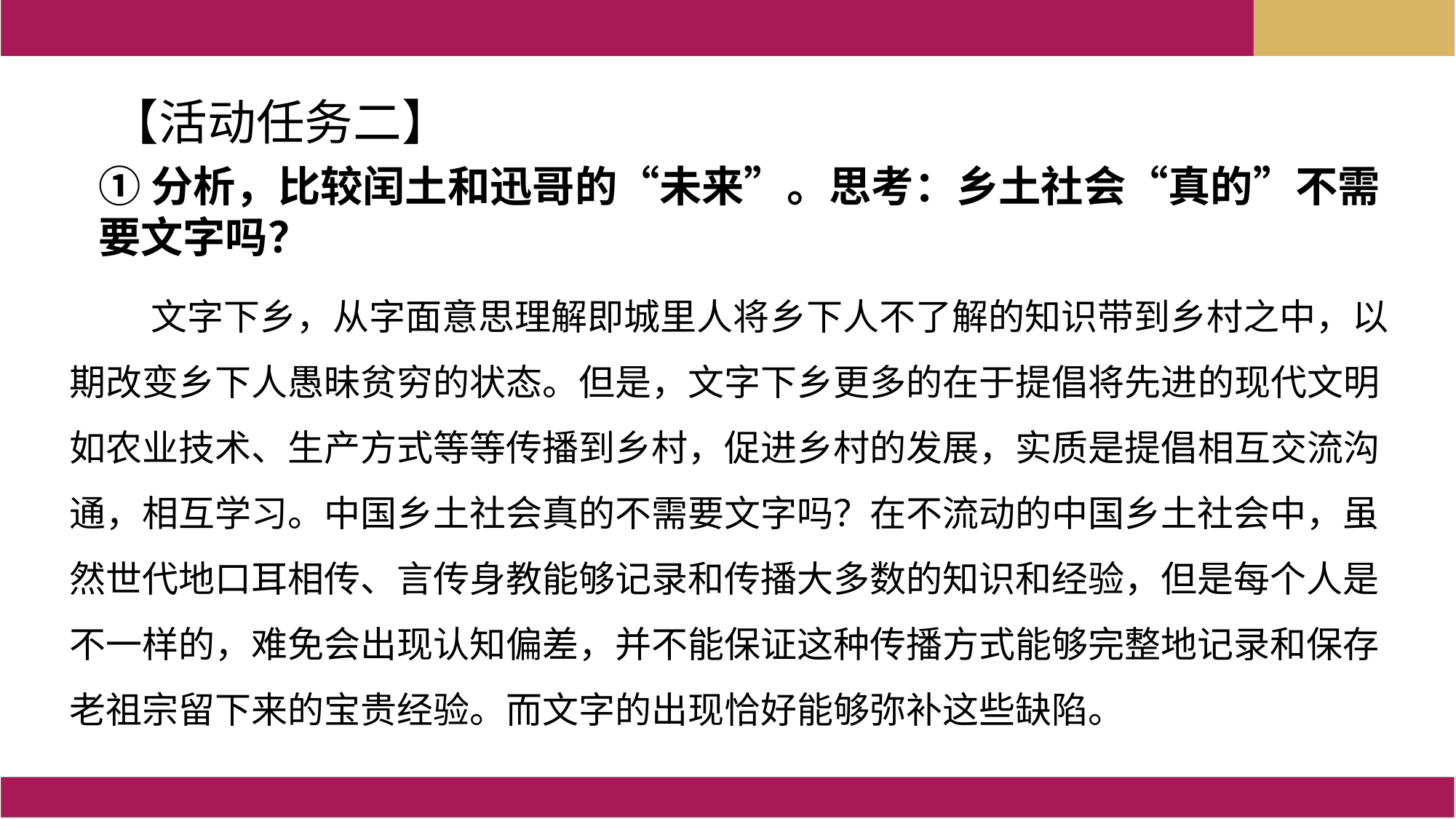

【活动任务二】
①分析，比较闰土和迅哥的“未来”。思考：乡土社会“真的”不需要文字吗？
     文字下乡，从字面意思理解即城里人将乡下人不了解的知识带到乡村之中，以期改变乡下人愚昧贫穷的状态。但是，文字下乡更多的在于提倡将先进的现代文明如农业技术、生产方式等等传播到乡村，促进乡村的发展，实质是提倡相互交流沟通，相互学习。中国乡土社会真的不需要文字吗？在不流动的中国乡土社会中，虽然世代地口耳相传、言传身教能够记录和传播大多数的知识和经验，但是每个人是不一样的，难免会出现认知偏差，并不能保证这种传播方式能够完整地记录和保存老祖宗留下来的宝贵经验。而文字的出现恰好能够弥补这些缺陷。